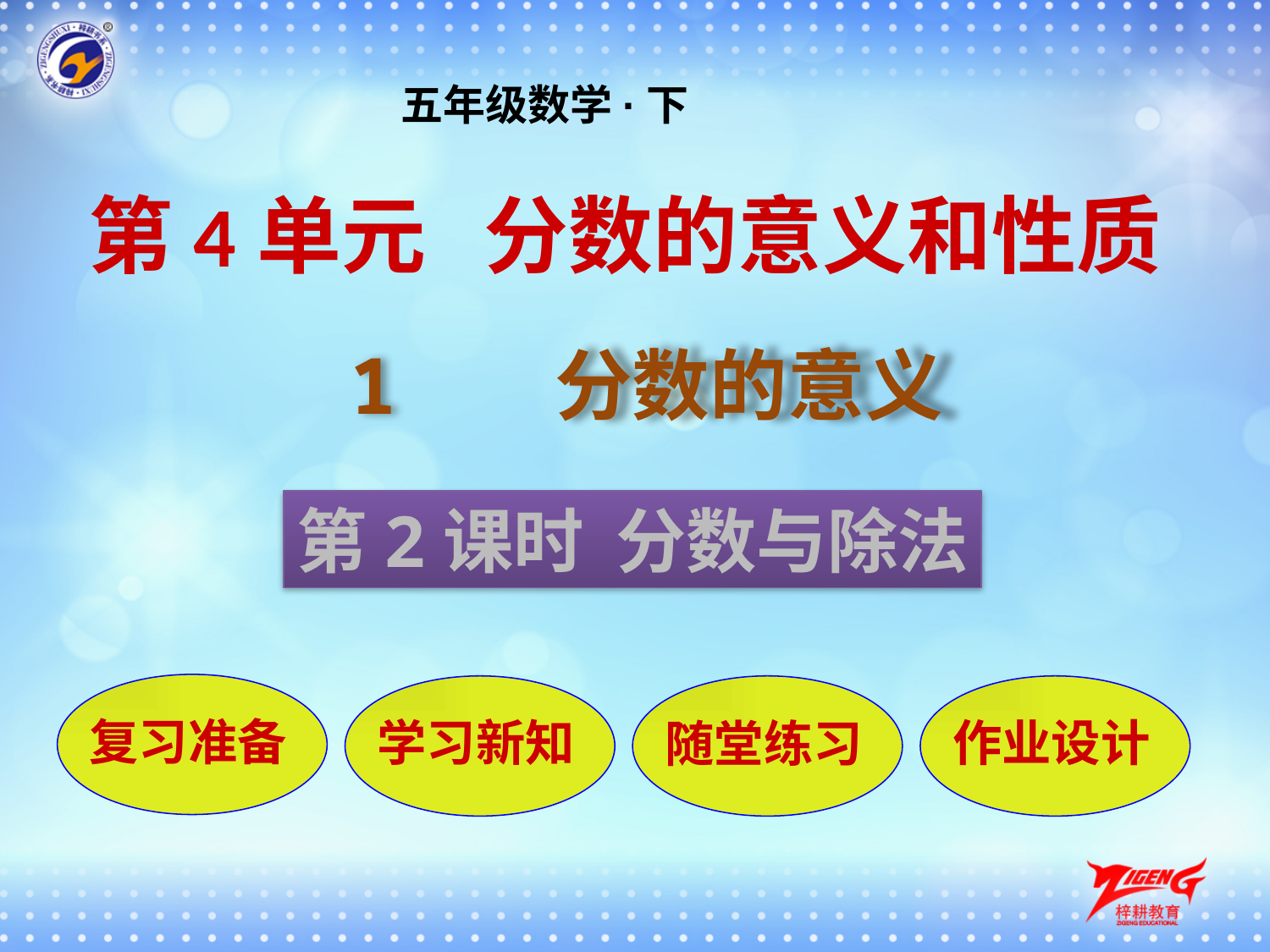

五年级数学·下
第4单元   分数的意义和性质
1   分数的意义
第2课时  分数与除法

复习准备

学习新知

随堂练习

作业设计